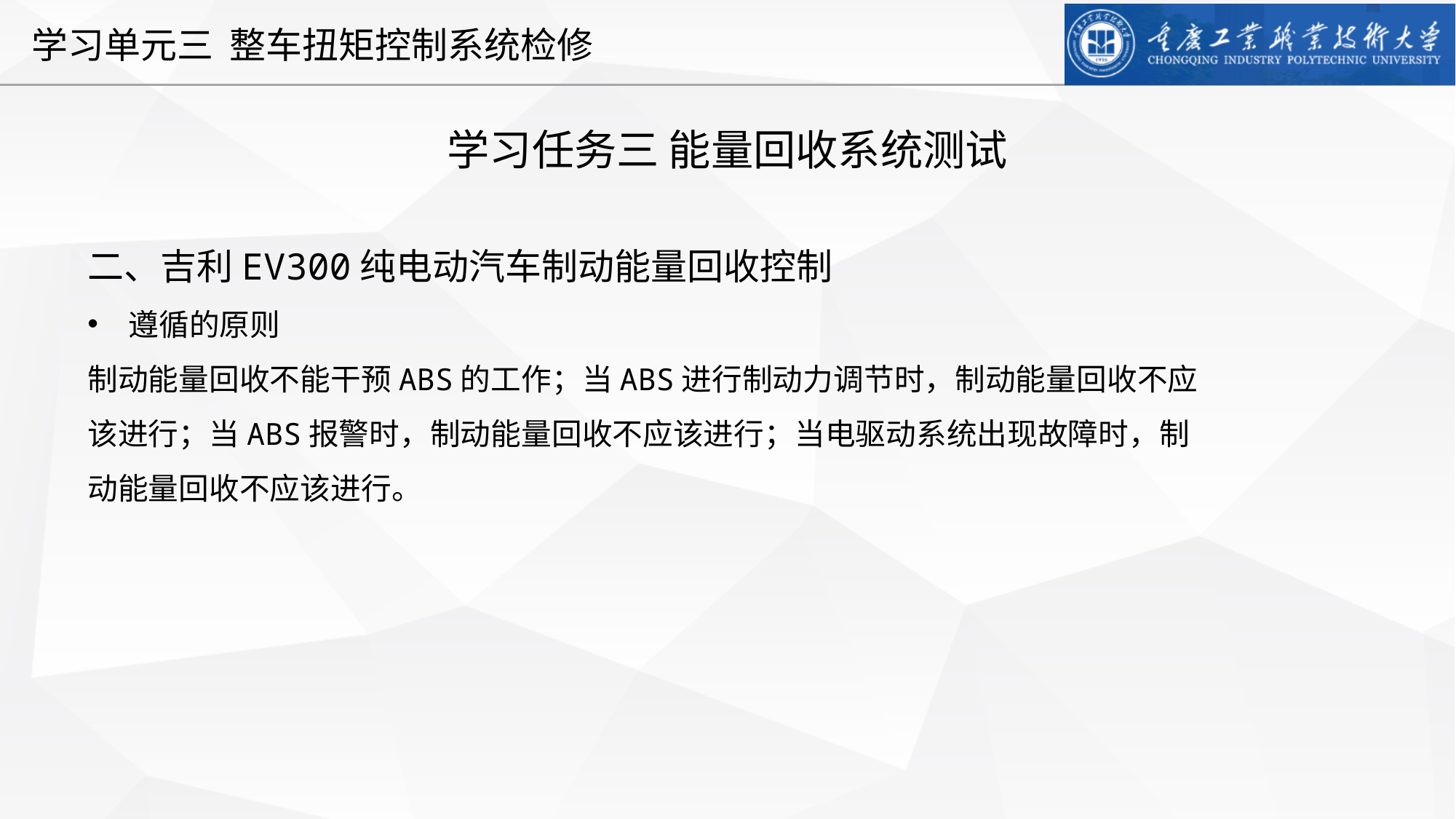

学习任务三 能量回收系统测试
二、吉利EV300纯电动汽车制动能量回收控制
遵循的原则
制动能量回收不能干预ABS的工作；当ABS进行制动力调节时，制动能量回收不应该进行；当ABS报警时，制动能量回收不应该进行；当电驱动系统出现故障时，制动能量回收不应该进行。